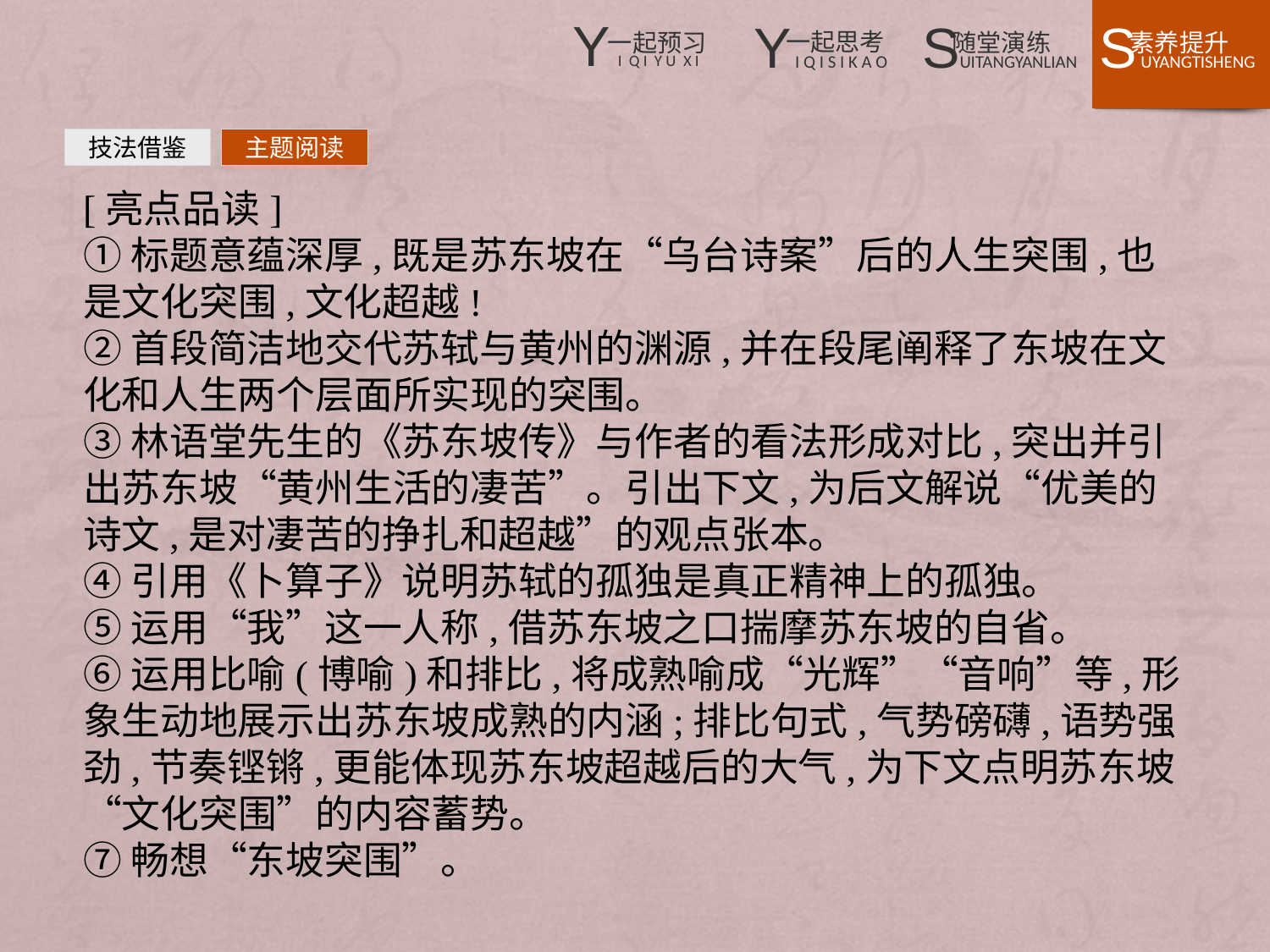

技法借鉴
主题阅读
[亮点品读]
①标题意蕴深厚,既是苏东坡在“乌台诗案”后的人生突围,也是文化突围,文化超越!
②首段简洁地交代苏轼与黄州的渊源,并在段尾阐释了东坡在文化和人生两个层面所实现的突围。
③林语堂先生的《苏东坡传》与作者的看法形成对比,突出并引出苏东坡“黄州生活的凄苦”。引出下文,为后文解说“优美的诗文,是对凄苦的挣扎和超越”的观点张本。
④引用《卜算子》说明苏轼的孤独是真正精神上的孤独。
⑤运用“我”这一人称,借苏东坡之口揣摩苏东坡的自省。
⑥运用比喻(博喻)和排比,将成熟喻成“光辉”“音响”等,形象生动地展示出苏东坡成熟的内涵;排比句式,气势磅礴,语势强劲,节奏铿锵,更能体现苏东坡超越后的大气,为下文点明苏东坡“文化突围”的内容蓄势。
⑦畅想“东坡突围”。